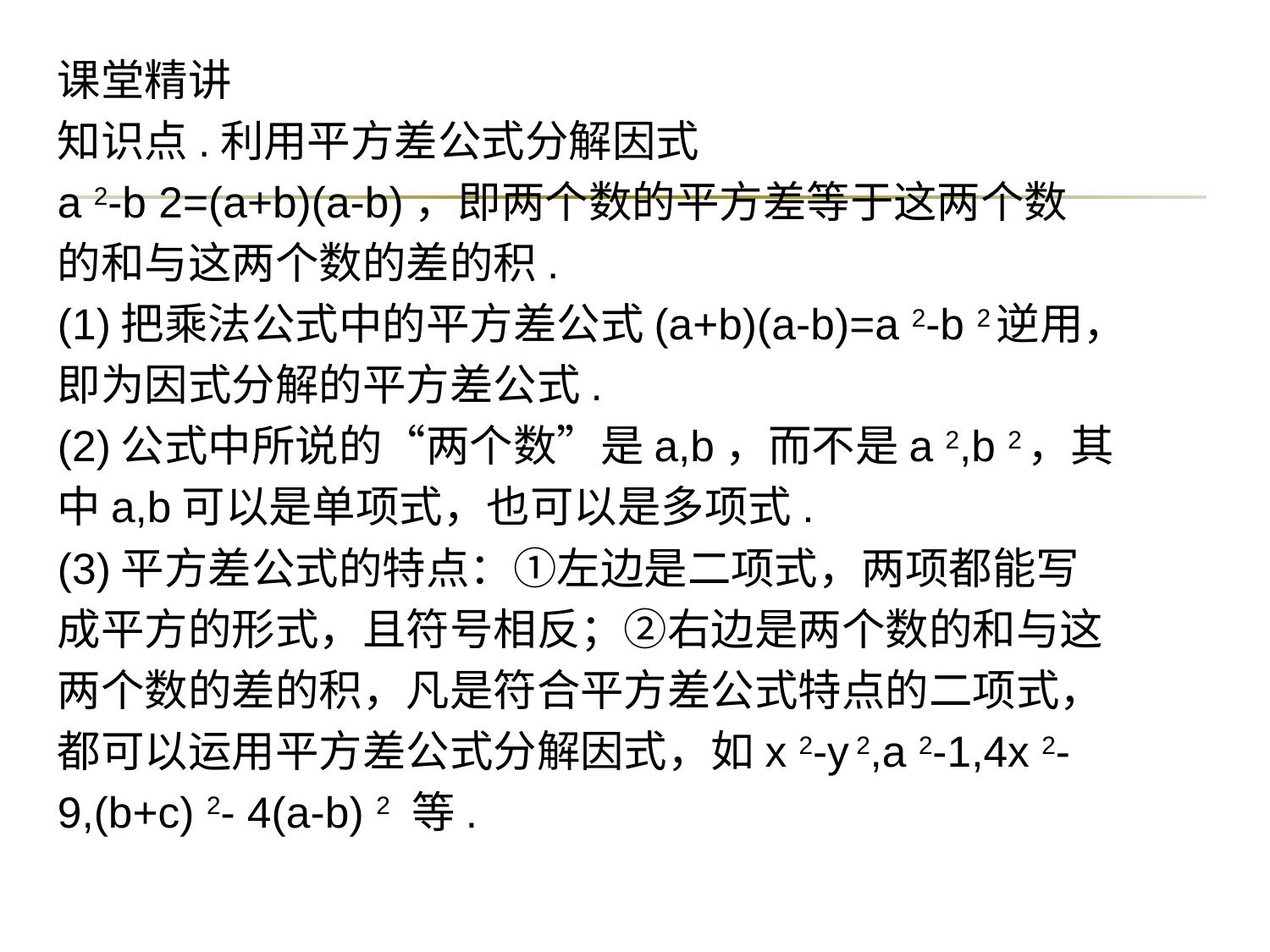

课堂精讲
知识点.利用平方差公式分解因式
a 2-b 2=(a+b)(a-b)，即两个数的平方差等于这两个数
的和与这两个数的差的积.
(1)把乘法公式中的平方差公式(a+b)(a-b)=a 2-b 2逆用，
即为因式分解的平方差公式.
(2)公式中所说的“两个数”是a,b，而不是a 2,b 2，其
中a,b可以是单项式，也可以是多项式.
(3)平方差公式的特点：①左边是二项式，两项都能写
成平方的形式，且符号相反；②右边是两个数的和与这
两个数的差的积，凡是符合平方差公式特点的二项式，
都可以运用平方差公式分解因式，如x 2-y 2,a 2-1,4x 2-
9,(b+c) 2- 4(a-b) 2 等.